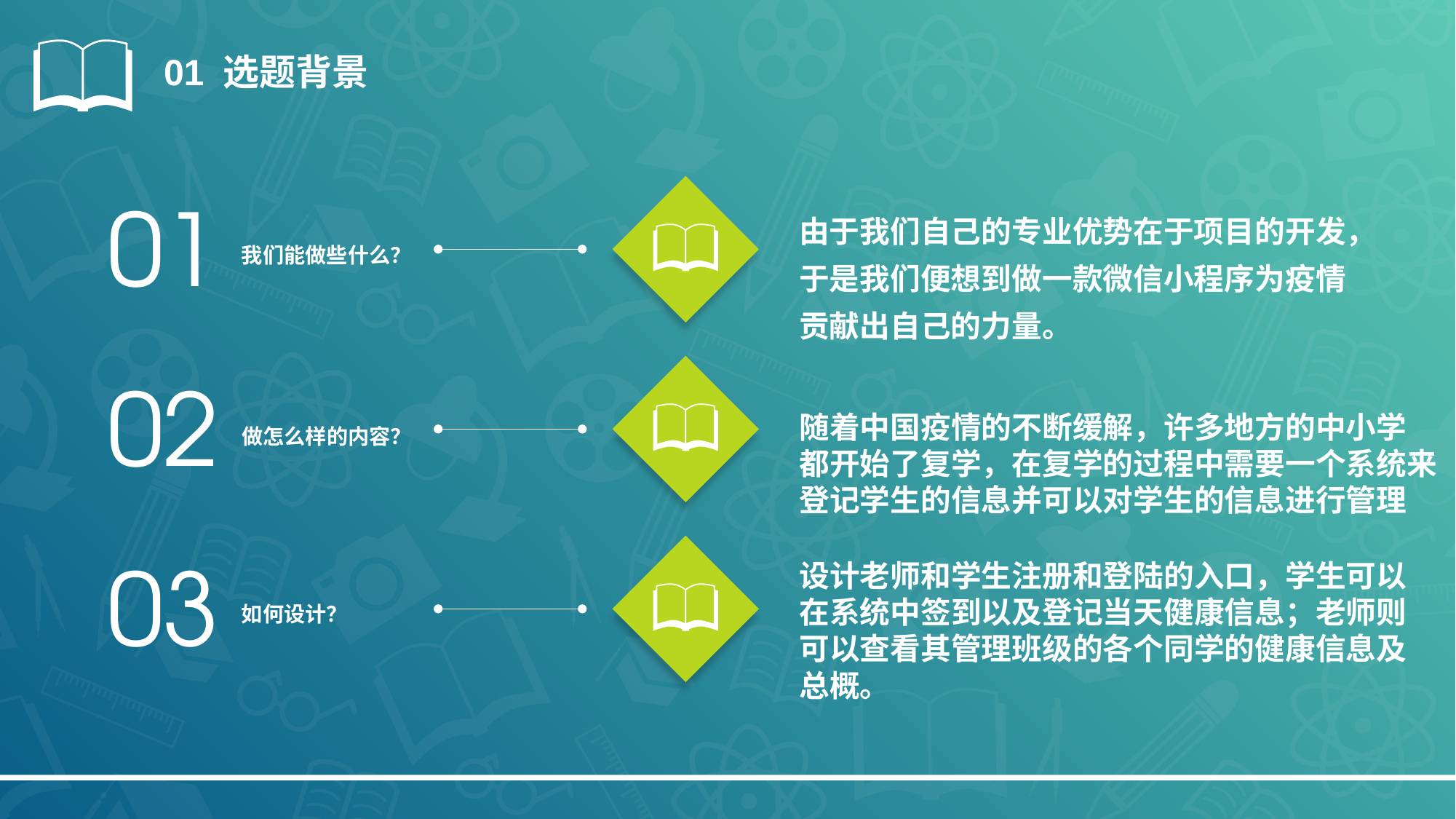

01 选题背景

01
由于我们自己的专业优势在于项目的开发，
于是我们便想到做一款微信小程序为疫情
贡献出自己的力量。
我们能做些什么？

02
随着中国疫情的不断缓解，许多地方的中小学
都开始了复学，在复学的过程中需要一个系统来
登记学生的信息并可以对学生的信息进行管理
做怎么样的内容？

03
设计老师和学生注册和登陆的入口，学生可以
在系统中签到以及登记当天健康信息；老师则
可以查看其管理班级的各个同学的健康信息及
总概。
如何设计？